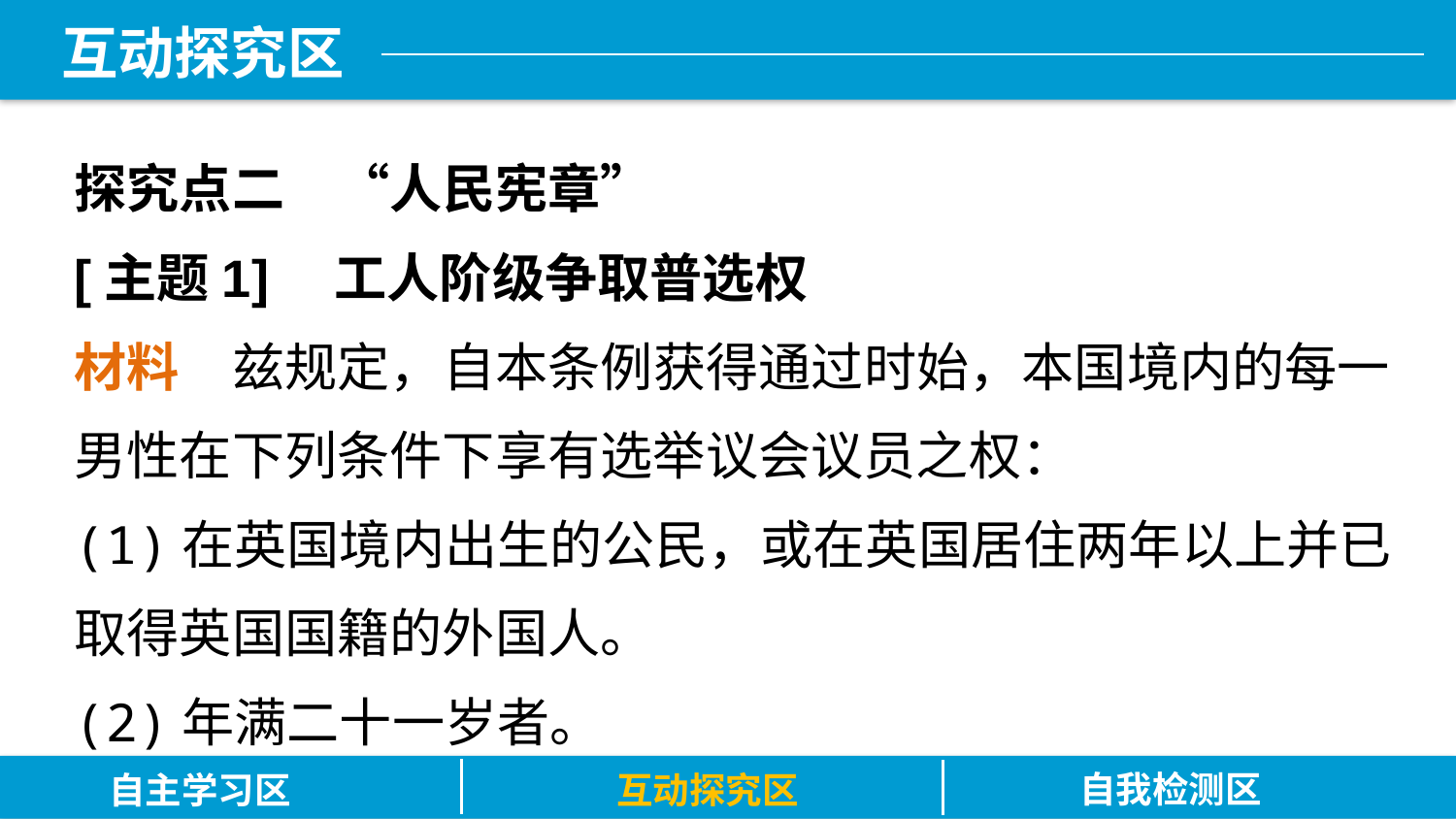

探究点二　“人民宪章”
[主题1]　工人阶级争取普选权
材料　兹规定，自本条例获得通过时始，本国境内的每一男性在下列条件下享有选举议会议员之权：
(1)在英国境内出生的公民，或在英国居住两年以上并已取得英国国籍的外国人。
(2)年满二十一岁者。
自我检测区
自主学习区
互动探究区